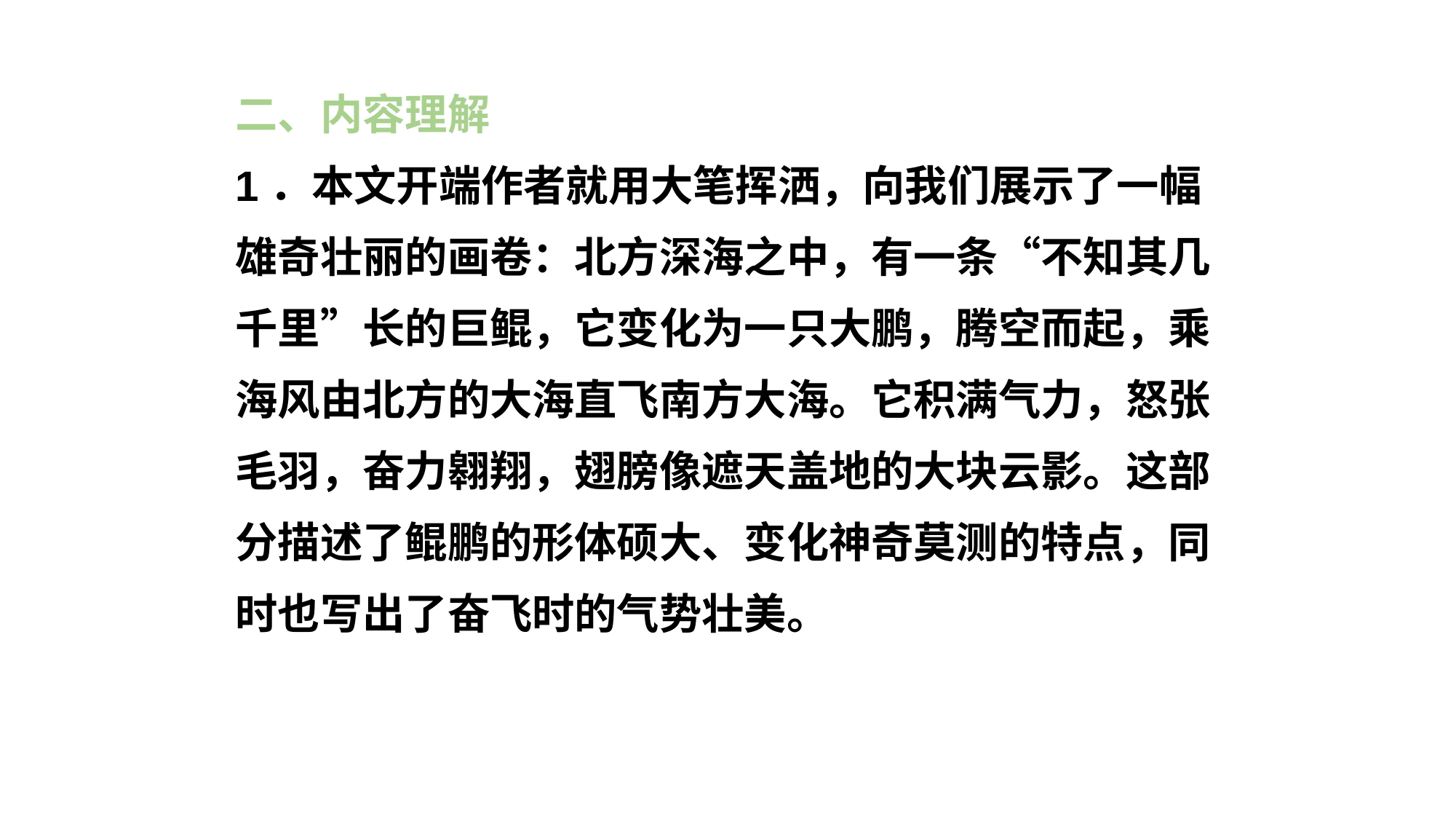

二、内容理解
1．本文开端作者就用大笔挥洒，向我们展示了一幅雄奇壮丽的画卷：北方深海之中，有一条“不知其几千里”长的巨鲲，它变化为一只大鹏，腾空而起，乘海风由北方的大海直飞南方大海。它积满气力，怒张毛羽，奋力翱翔，翅膀像遮天盖地的大块云影。这部分描述了鲲鹏的形体硕大、变化神奇莫测的特点，同时也写出了奋飞时的气势壮美。